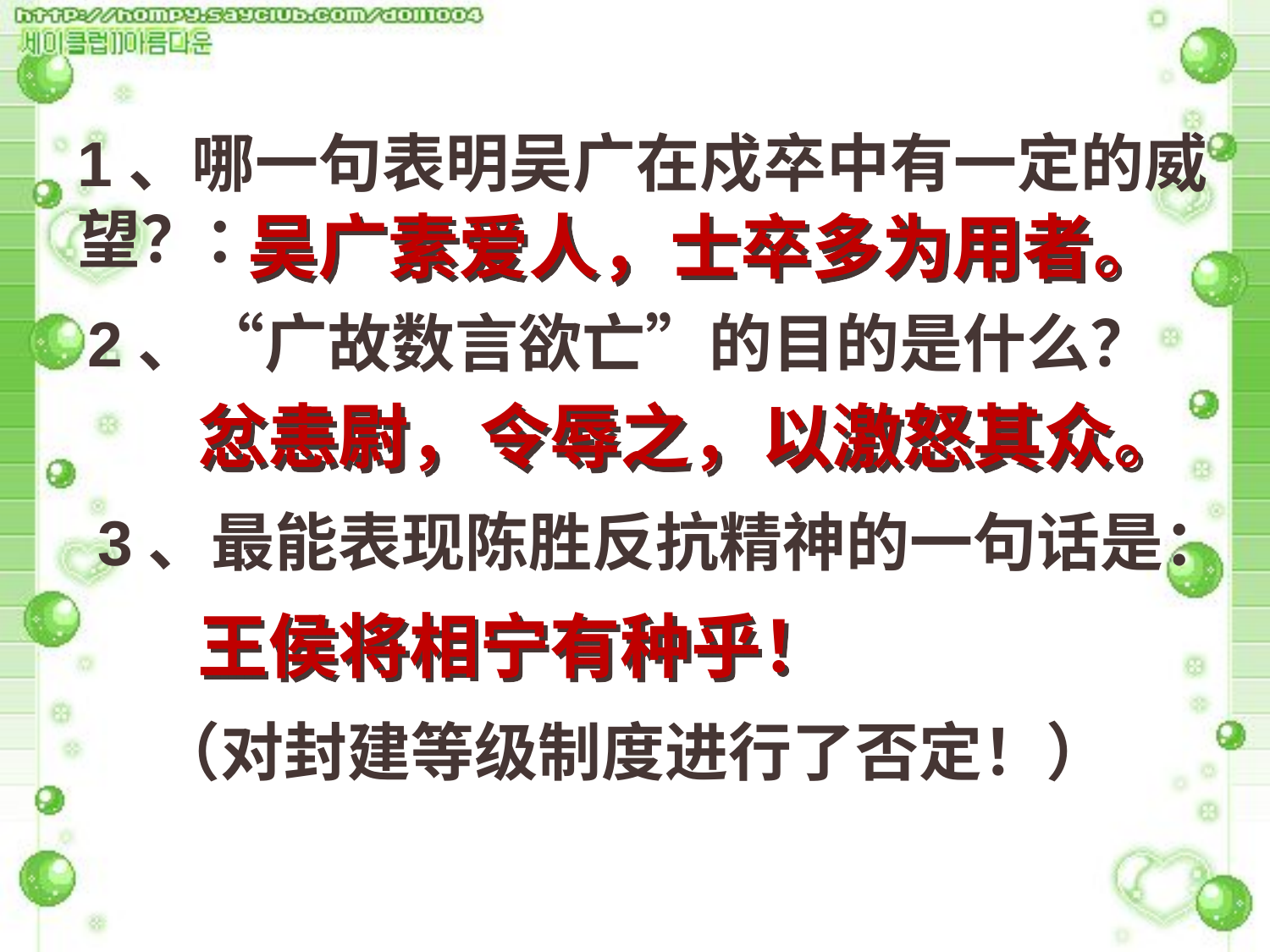

1、哪一句表明吴广在戍卒中有一定的威望？：
吴广素爱人，士卒多为用者。
2、“广故数言欲亡”的目的是什么？
忿恚尉，令辱之，以激怒其众。
3、最能表现陈胜反抗精神的一句话是：
王侯将相宁有种乎！
（对封建等级制度进行了否定！）